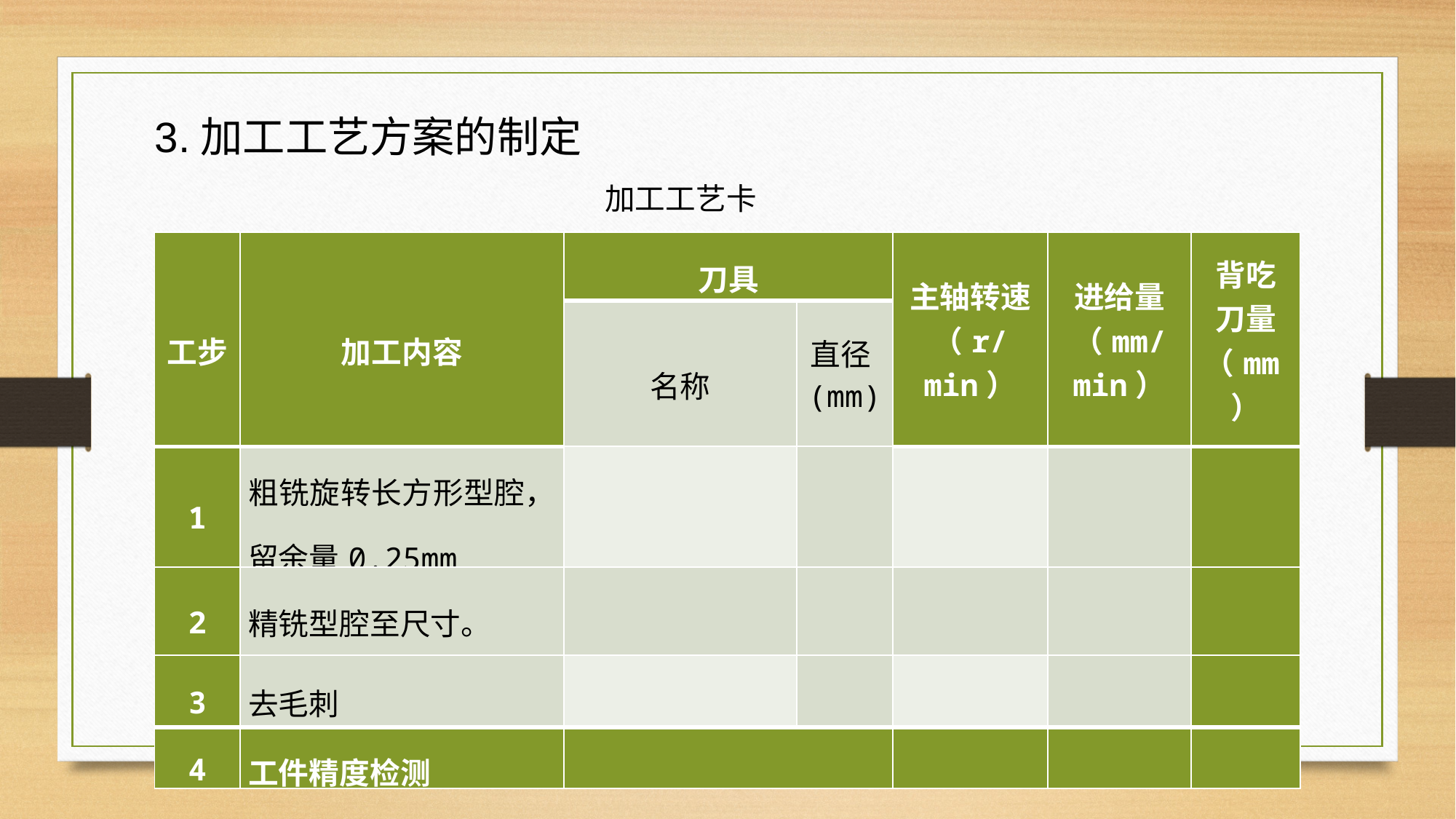

3.加工工艺方案的制定
加工工艺卡
| 工步 | 加工内容 | 刀具 |  | 主轴转速 （r/min） | 进给量 （mm/min） | 背吃 刀量 （mm） |
| --- | --- | --- | --- | --- | --- | --- |
|  |  | 名称 | 直径(mm) |  |  |  |
| 1 | 粗铣旋转长方形型腔，留余量0.25mm |  |  |  |  |  |
| 2 | 精铣型腔至尺寸。 |  |  |  |  |  |
| 3 | 去毛刺 |  |  |  |  |  |
| 4 | 工件精度检测 |  |  |  |  |  |